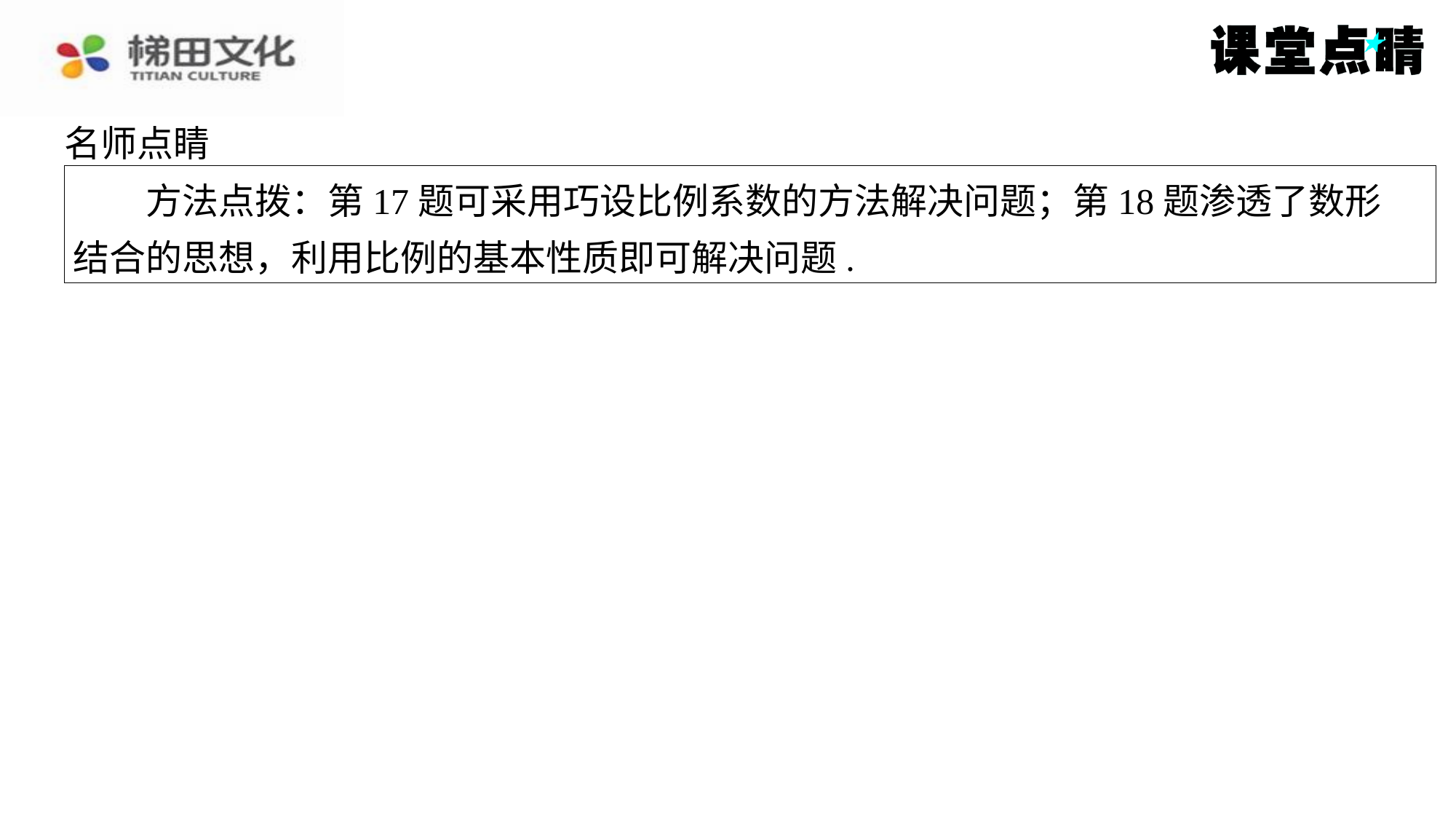

名师点睛
　　方法点拨：第17题可采用巧设比例系数的方法解决问题；第18题渗透了数形
结合的思想，利用比例的基本性质即可解决问题.